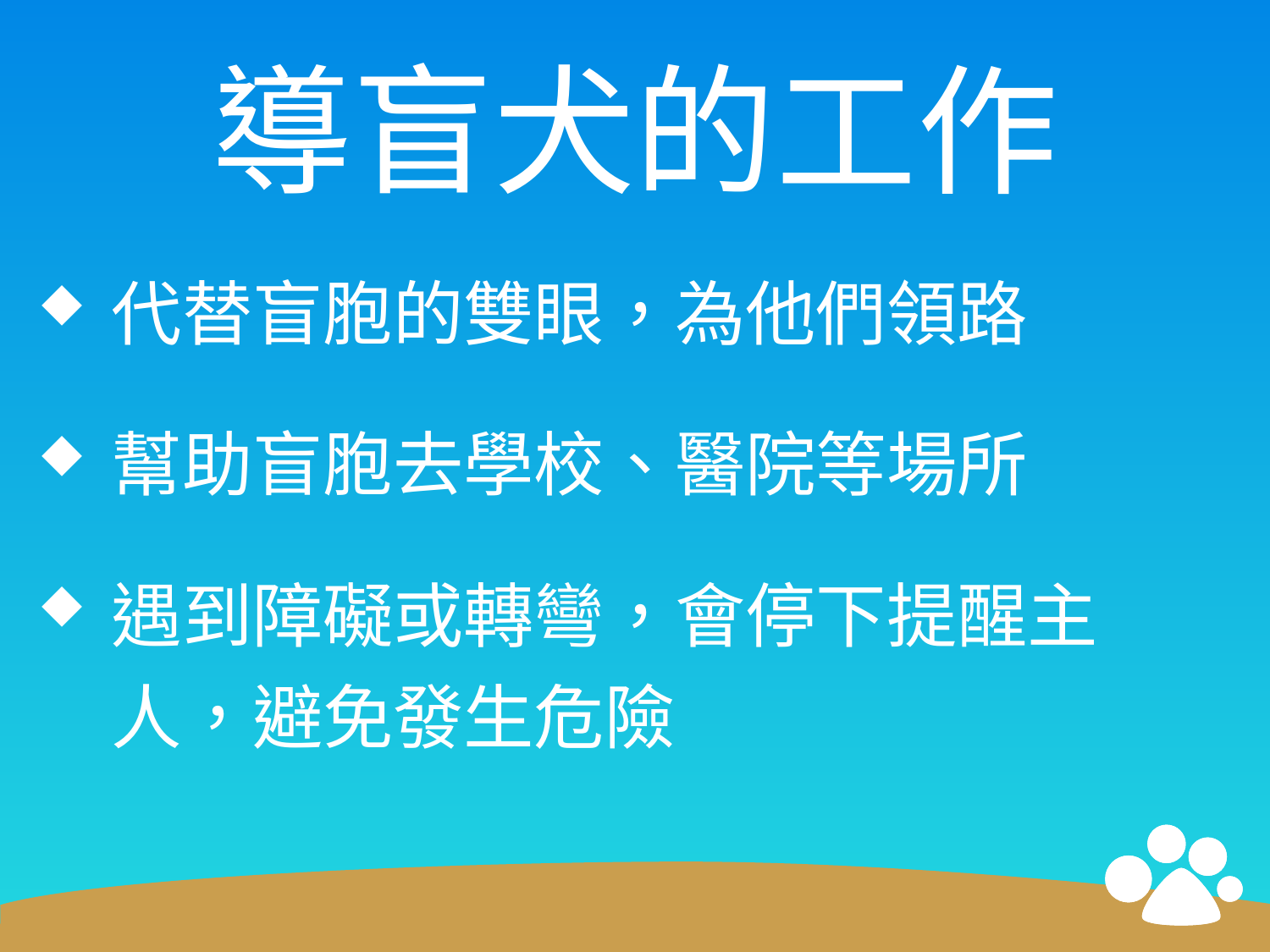

# 導盲犬的工作
代替盲胞的雙眼，為他們領路
幫助盲胞去學校、醫院等場所
遇到障礙或轉彎，會停下提醒主人，避免發生危險